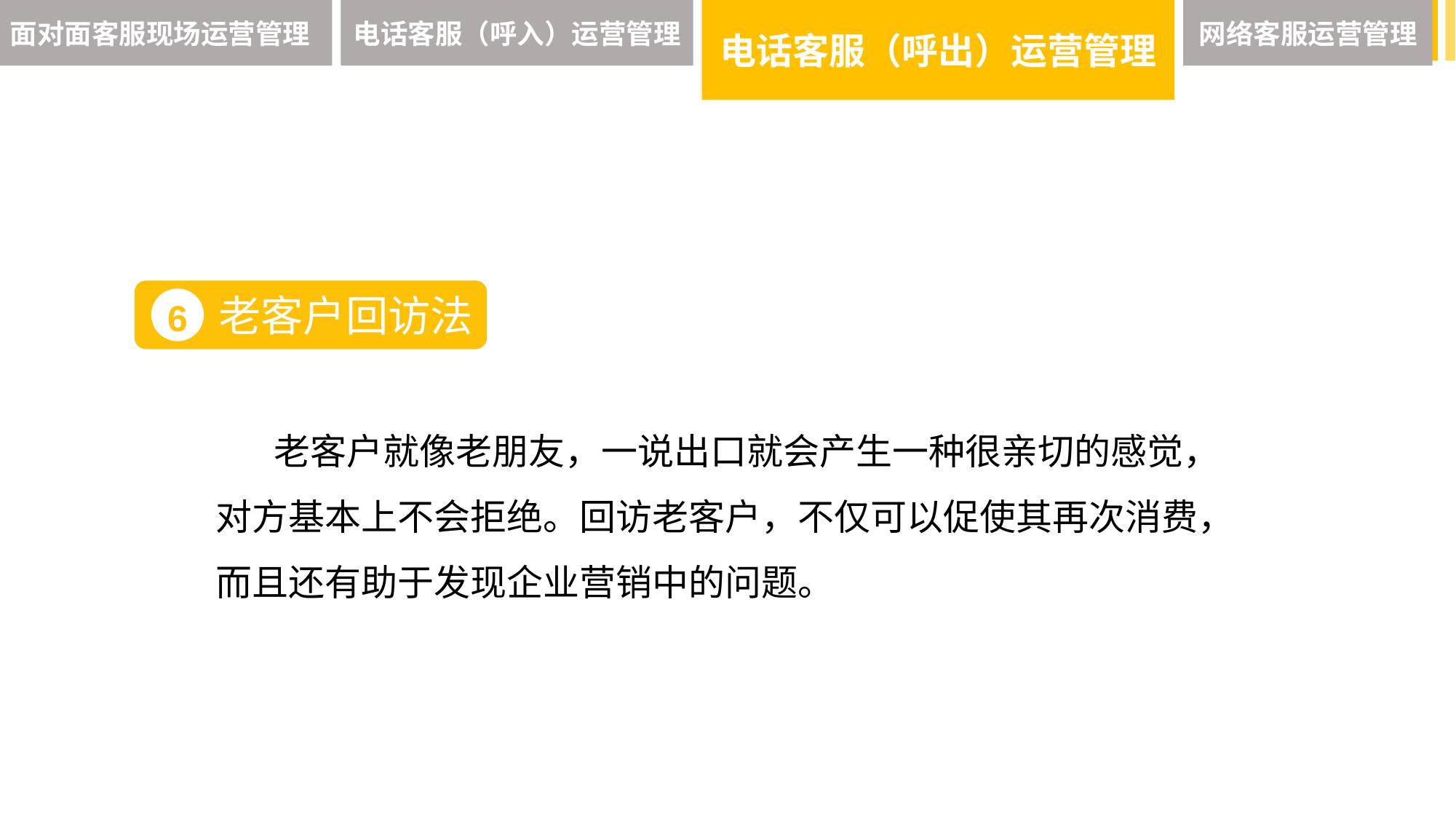

面对面客服现场运营管理
电话客服（呼入）运营管理
电话客服（呼出）运营管理
网络客服运营管理

老客户回访法

6
      老客户就像老朋友，一说出口就会产生一种很亲切的感觉，对方基本上不会拒绝。回访老客户，不仅可以促使其再次消费，而且还有助于发现企业营销中的问题。